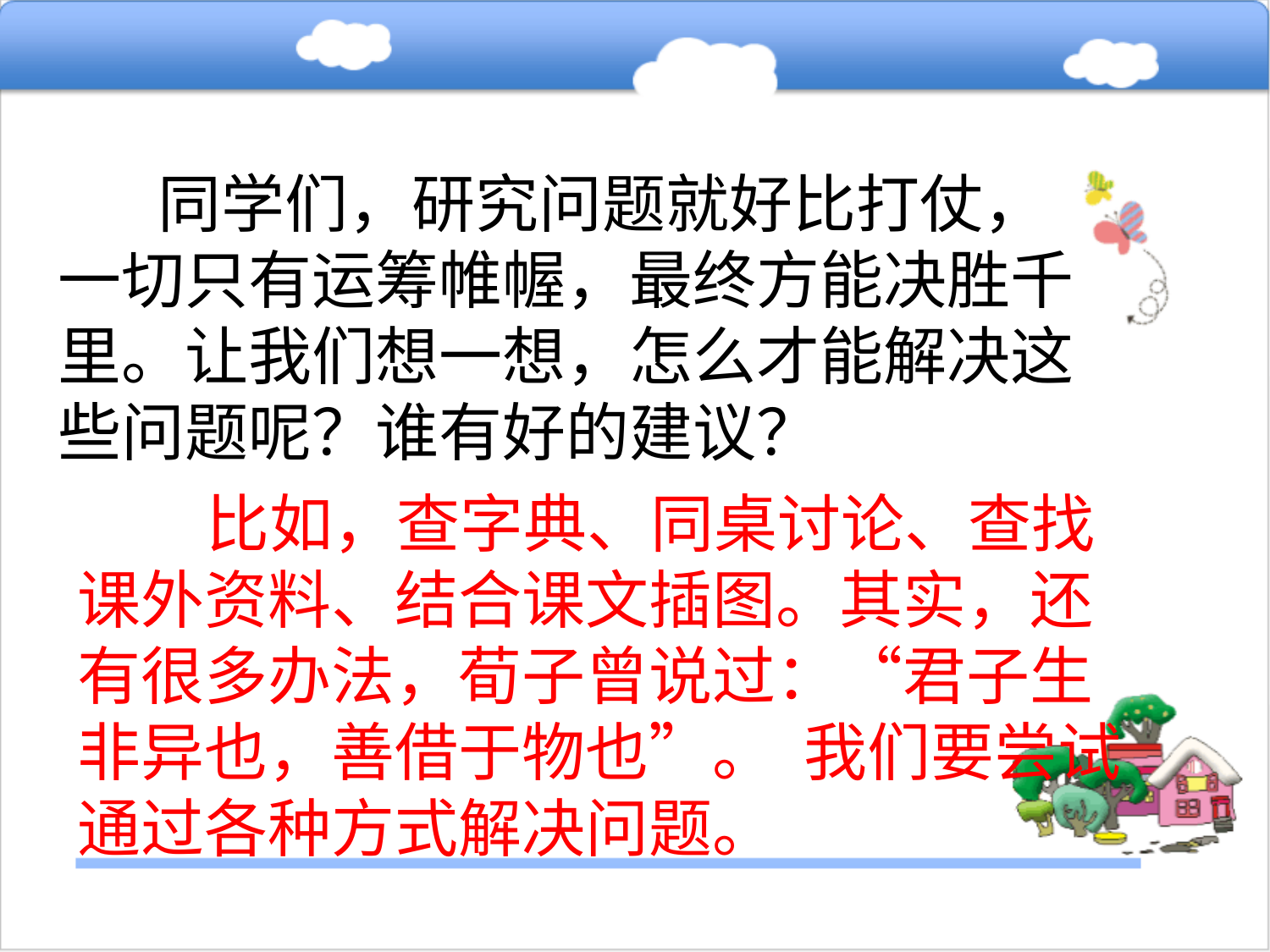

同学们，研究问题就好比打仗，一切只有运筹帷幄，最终方能决胜千里。让我们想一想，怎么才能解决这些问题呢？谁有好的建议？
        比如，查字典、同桌讨论、查找课外资料、结合课文插图。其实，还有很多办法，荀子曾说过：“君子生非异也，善借于物也”。  我们要尝试通过各种方式解决问题。